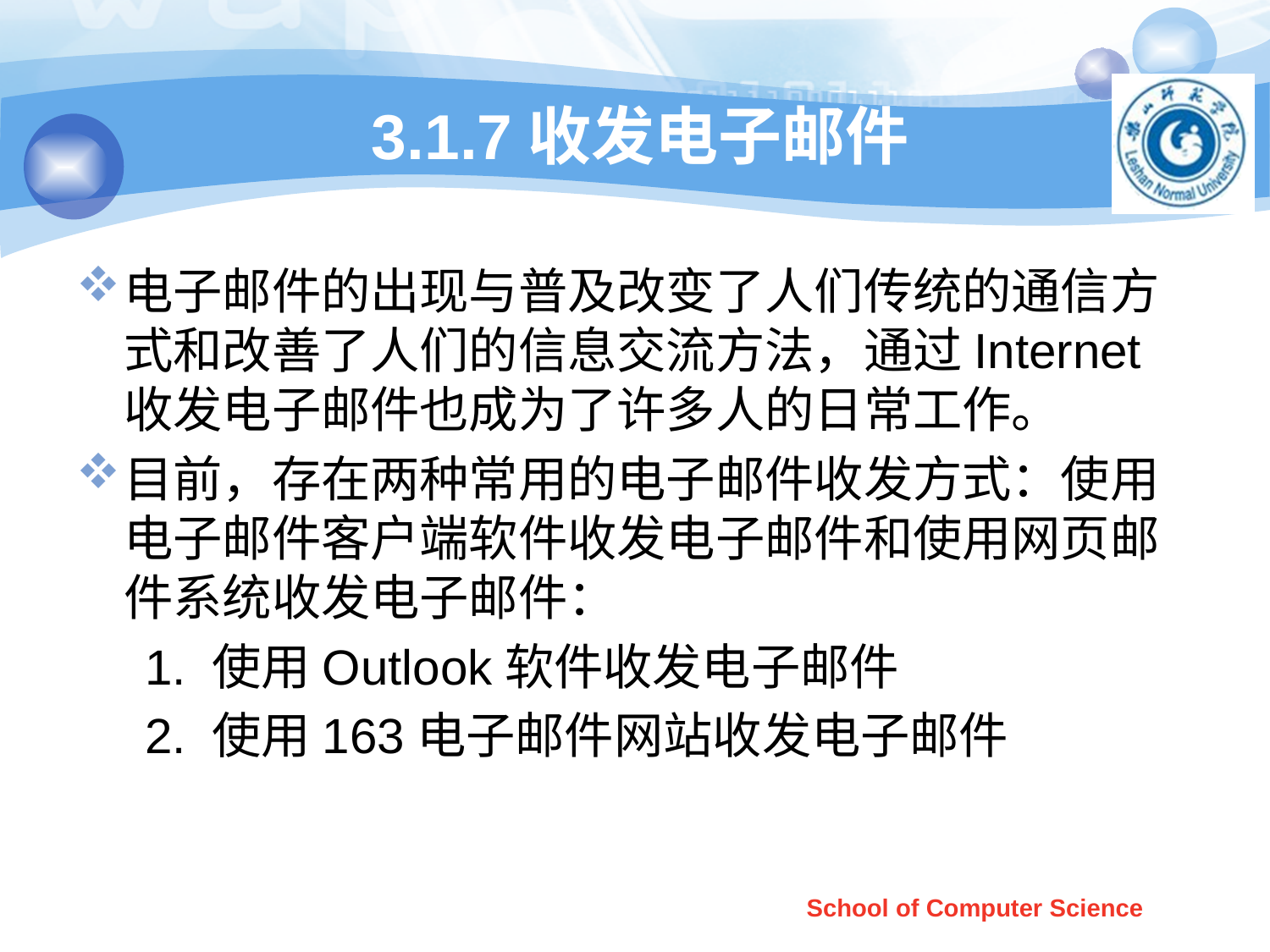

# 3.1.7收发电子邮件
电子邮件的出现与普及改变了人们传统的通信方式和改善了人们的信息交流方法，通过Internet收发电子邮件也成为了许多人的日常工作。
目前，存在两种常用的电子邮件收发方式：使用电子邮件客户端软件收发电子邮件和使用网页邮件系统收发电子邮件：
     1. 使用Outlook软件收发电子邮件
     2. 使用163电子邮件网站收发电子邮件
School of Computer Science